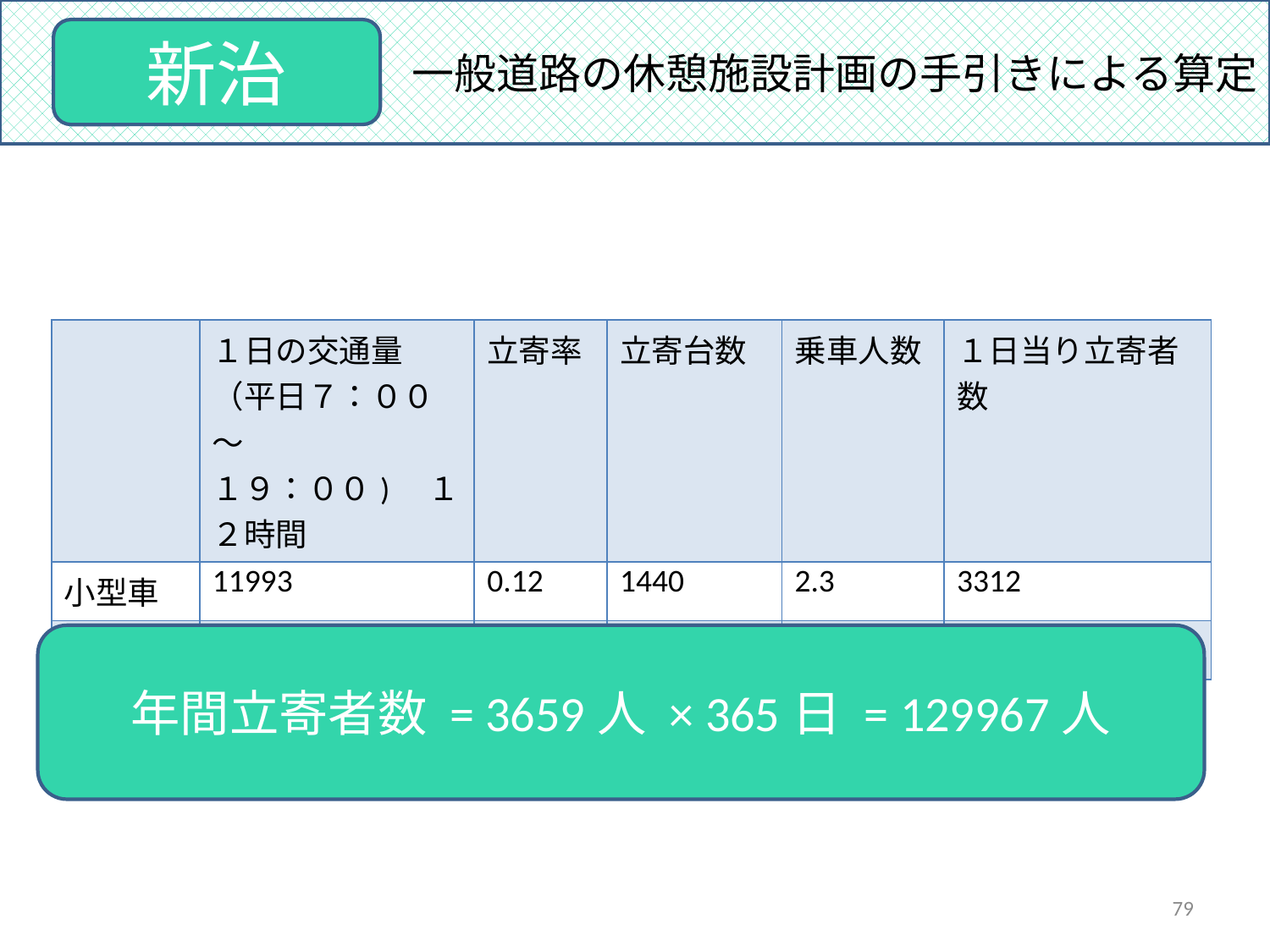

一般道路の休憩施設計画の手引きによる算定
新治
|  | １日の交通量 （平日７：００〜 １９：００)　１２時間 | 立寄率 | 立寄台数 | 乗車人数 | １日当り立寄者数 |
| --- | --- | --- | --- | --- | --- |
| 小型車 | 11993 | 0.12 | 1440 | 2.3 | 3312 |
| 大型車 | 3340 | 0.08 | 267 | 1.3 | 347 |
年間立寄者数 = 3659人 × 365日 = 129967人
79